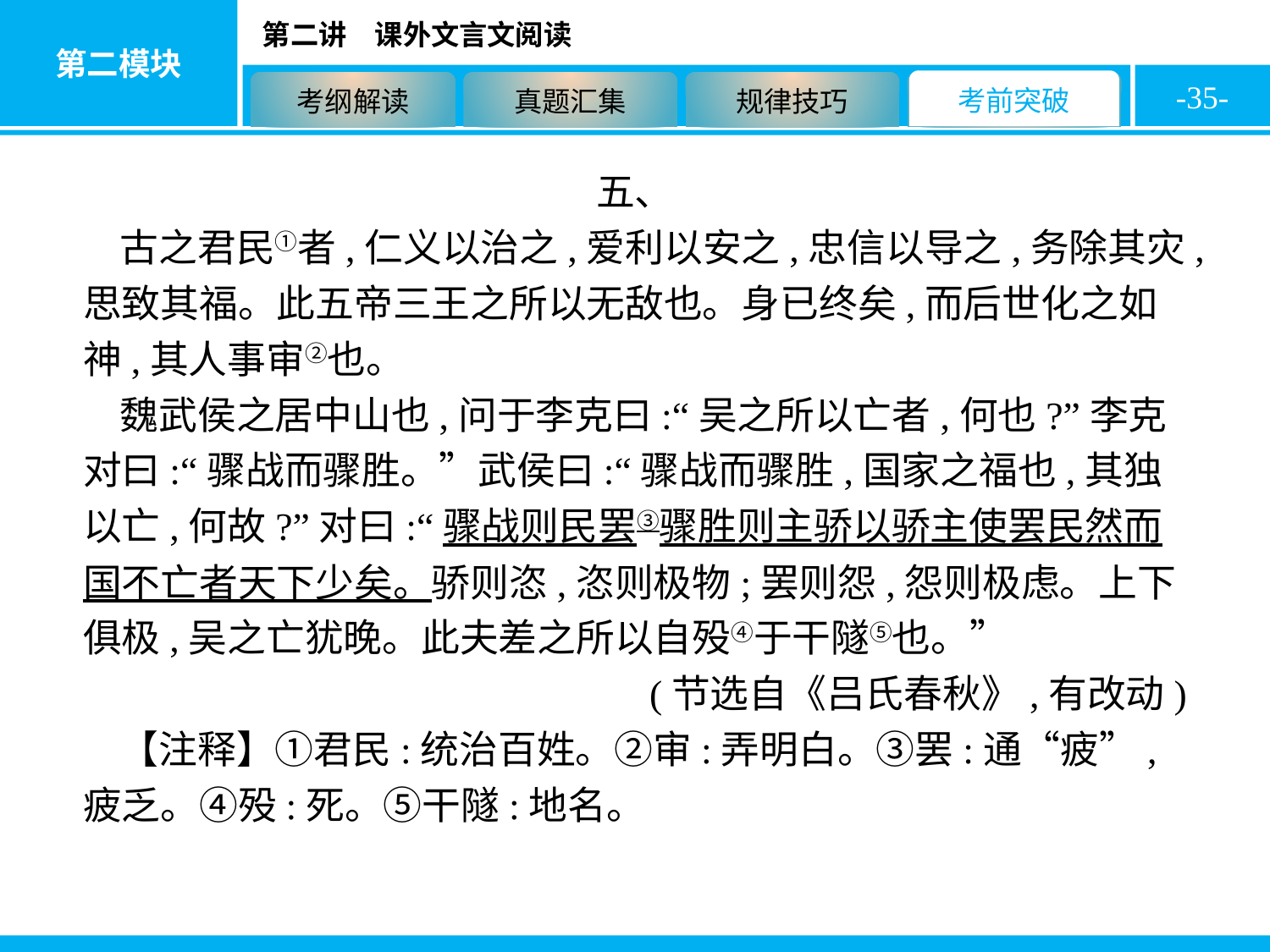

-35-
五、
古之君民①者,仁义以治之,爱利以安之,忠信以导之,务除其灾,思致其福。此五帝三王之所以无敌也。身已终矣,而后世化之如神,其人事审②也。
魏武侯之居中山也,问于李克曰:“吴之所以亡者,何也?”李克对曰:“骤战而骤胜。”武侯曰:“骤战而骤胜,国家之福也,其独以亡,何故?”对曰:“骤战则民罢③骤胜则主骄以骄主使罢民然而国不亡者天下少矣。骄则恣,恣则极物;罢则怨,怨则极虑。上下俱极,吴之亡犹晚。此夫差之所以自殁④于干隧⑤也。”
(节选自《吕氏春秋》,有改动)
【注释】①君民:统治百姓。②审:弄明白。③罢:通“疲”,疲乏。④殁:死。⑤干隧:地名。